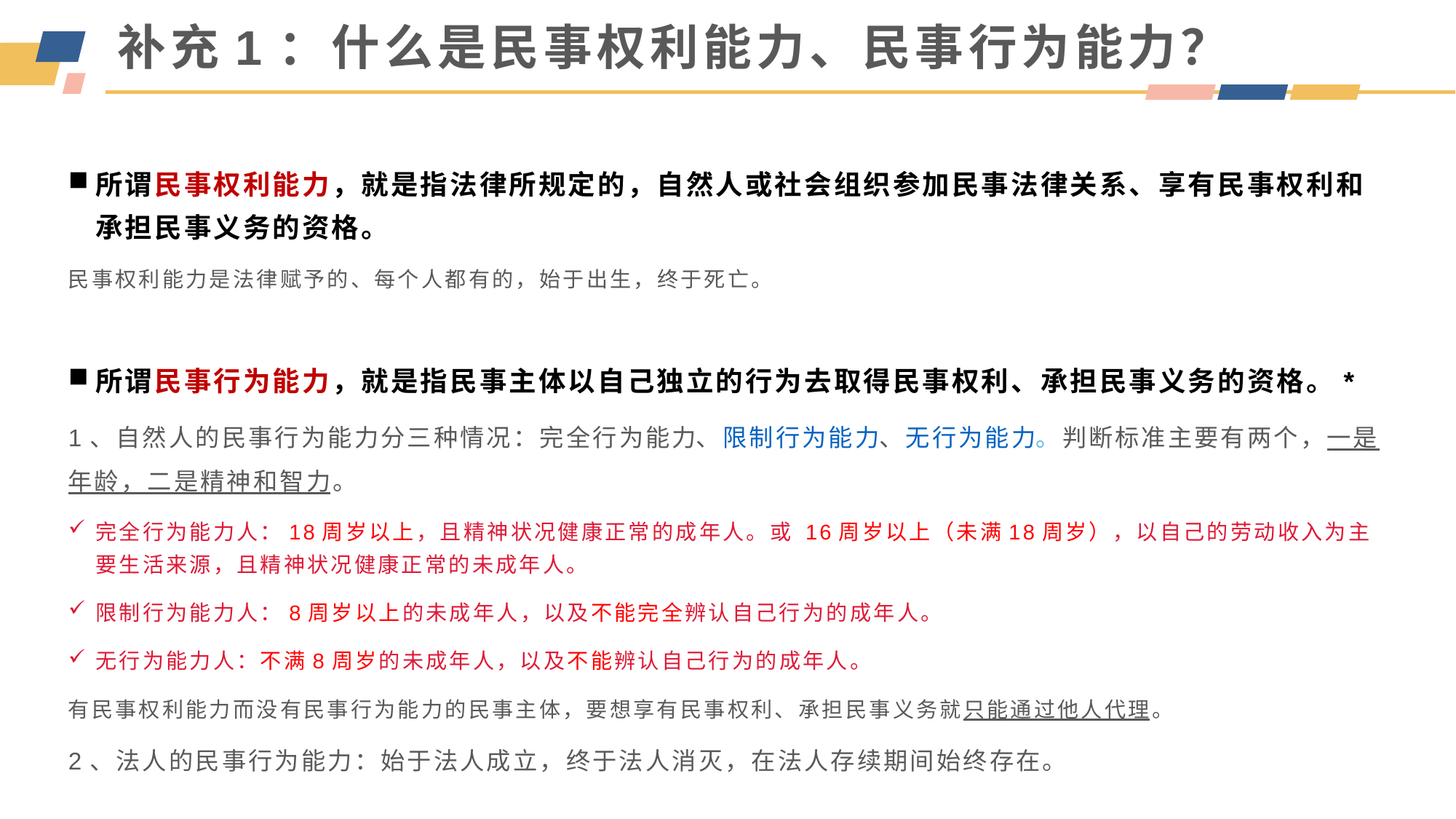

补充1：什么是民事权利能力、民事行为能力？

所谓民事权利能力，就是指法律所规定的，自然人或社会组织参加民事法律关系、享有民事权利和承担民事义务的资格。
民事权利能力是法律赋予的、每个人都有的，始于出生，终于死亡。

所谓民事行为能力，就是指民事主体以自己独立的行为去取得民事权利、承担民事义务的资格。*
1、自然人的民事行为能力分三种情况：完全行为能力、限制行为能力、无行为能力。判断标准主要有两个，一是年龄，二是精神和智力。
完全行为能力人：18周岁以上，且精神状况健康正常的成年人。或 16周岁以上（未满18周岁），以自己的劳动收入为主要生活来源，且精神状况健康正常的未成年人。
限制行为能力人：8周岁以上的未成年人，以及不能完全辨认自己行为的成年人。
无行为能力人：不满8周岁的未成年人，以及不能辨认自己行为的成年人。
有民事权利能力而没有民事行为能力的民事主体，要想享有民事权利、承担民事义务就只能通过他人代理。
2、法人的民事行为能力：始于法人成立，终于法人消灭，在法人存续期间始终存在。